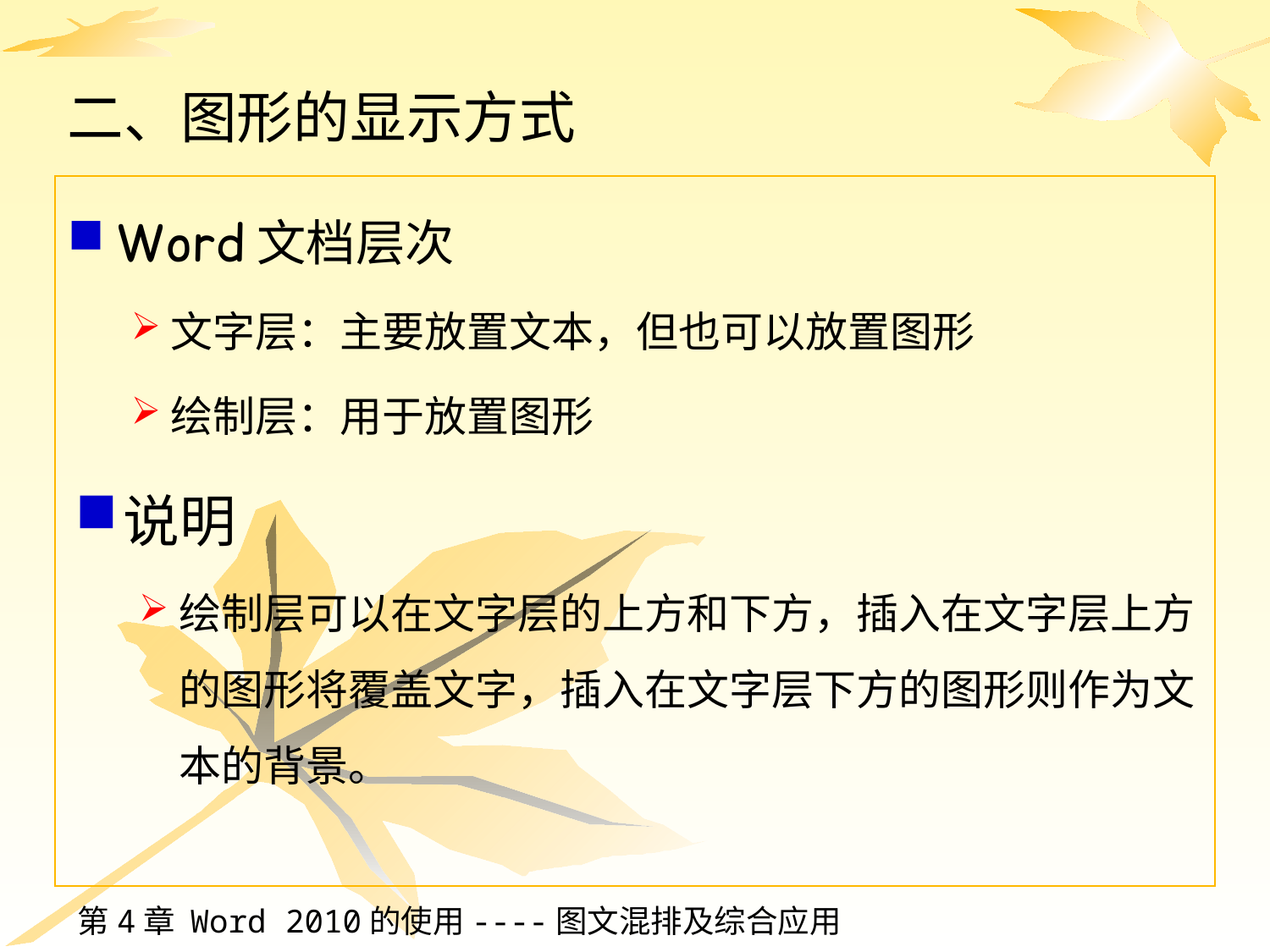

# 二、图形的显示方式
Word文档层次
文字层：主要放置文本，但也可以放置图形
绘制层：用于放置图形
说明
绘制层可以在文字层的上方和下方，插入在文字层上方的图形将覆盖文字，插入在文字层下方的图形则作为文本的背景。